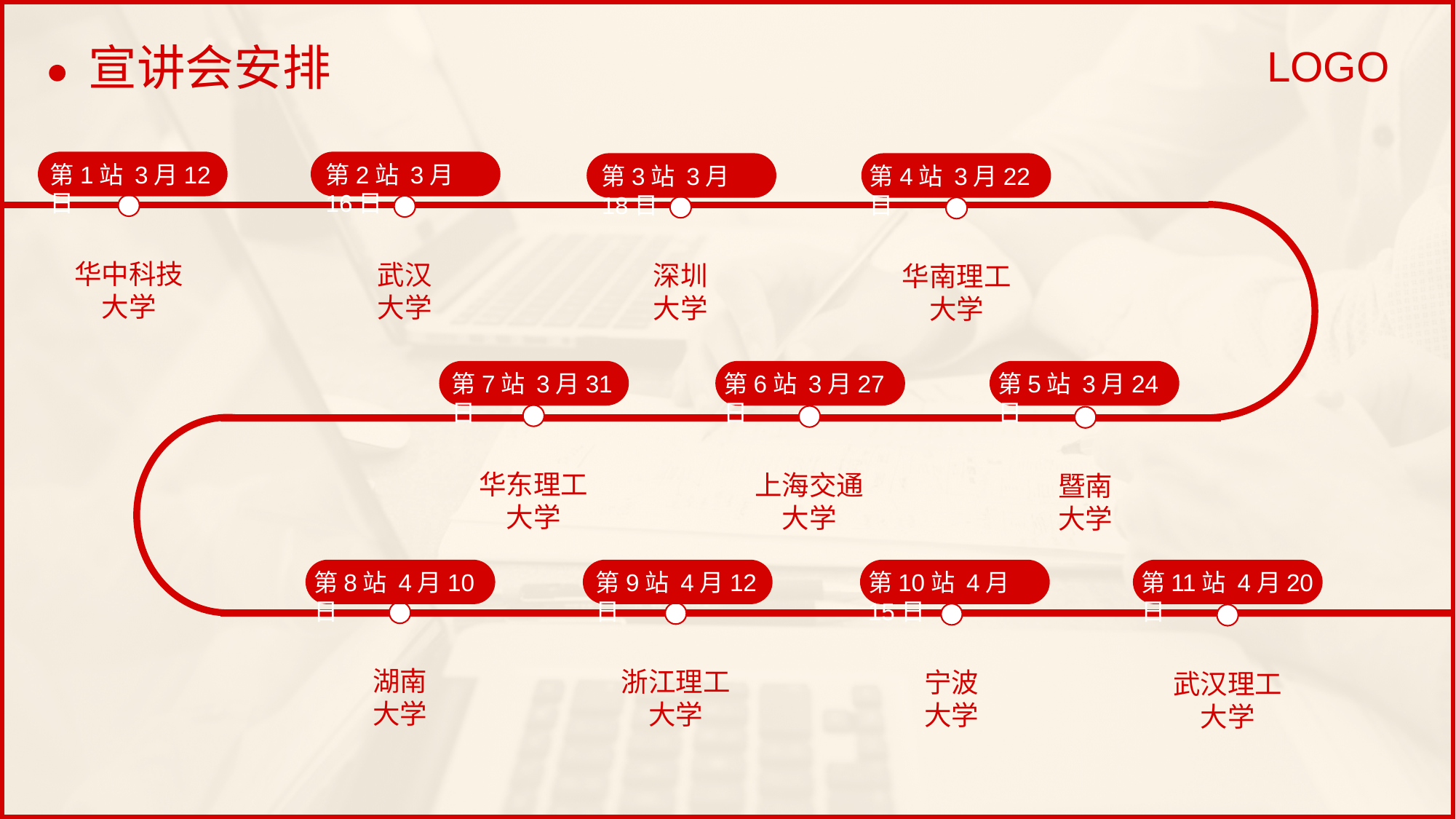

# 宣讲会安排

第1站 3月12日
第2站 3月16日
第3站 3月18日
第4站 3月22日

华中科技
大学

武汉
大学

深圳
大学

华南理工
大学

第6站 3月27日
第7站 3月31日
第5站 3月24日

华东理工
大学

上海交通
大学

暨南
大学

第8站 4月10日
第9站 4月12日
第10站 4月15日
第11站 4月20日

湖南
大学

浙江理工
大学

宁波
大学

武汉理工
大学